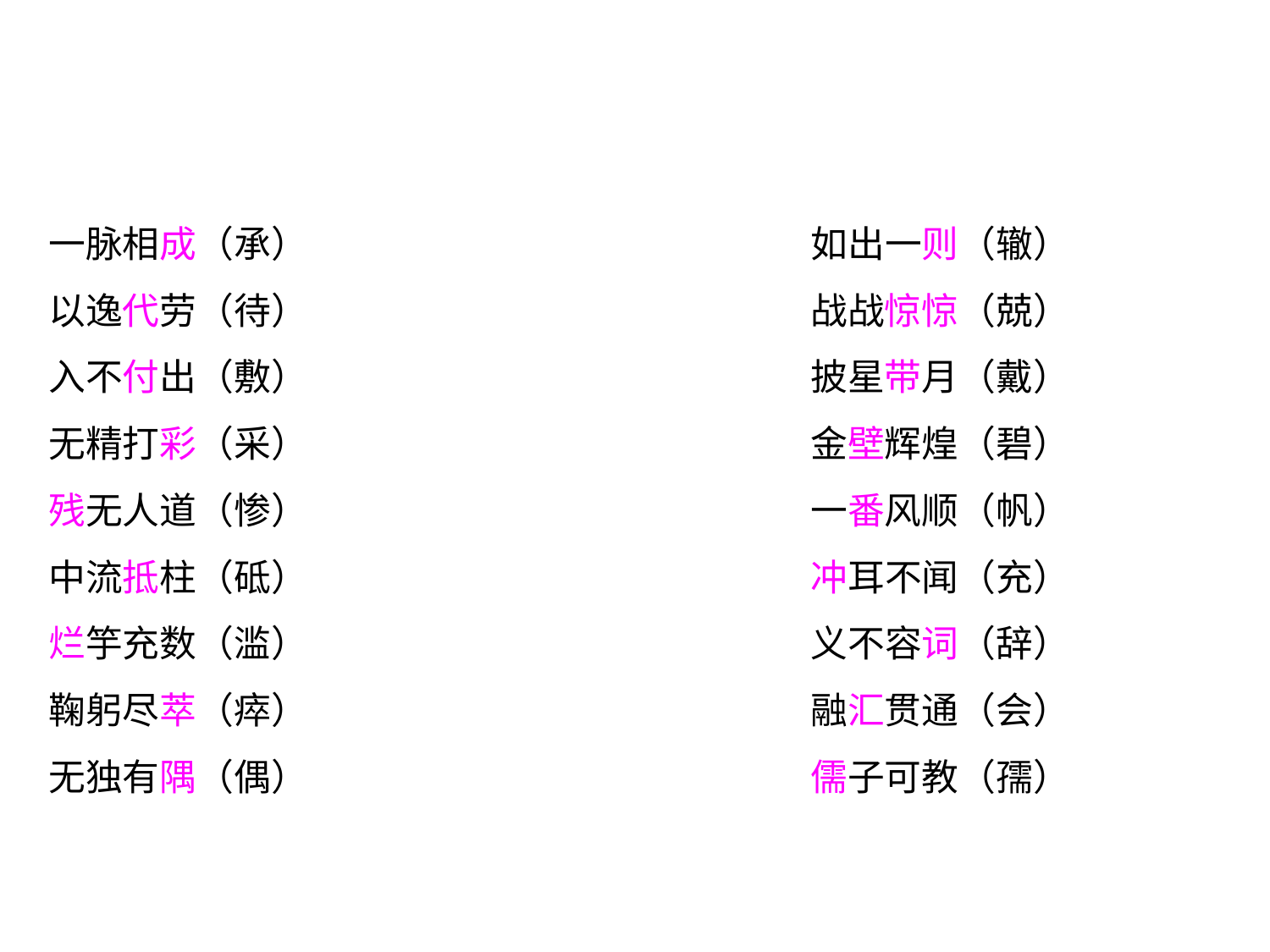

一脉相成（承）				如出一则（辙）
以逸代劳（待）				战战惊惊（兢）
入不付出（敷）				披星带月（戴）
无精打彩（采）				金壁辉煌（碧）
残无人道（惨）				一番风顺（帆）
中流抵柱（砥）				冲耳不闻（充）
烂竽充数（滥）				义不容词（辞）
鞠躬尽萃（瘁）				融汇贯通（会）
无独有隅（偶）				儒子可教（孺）